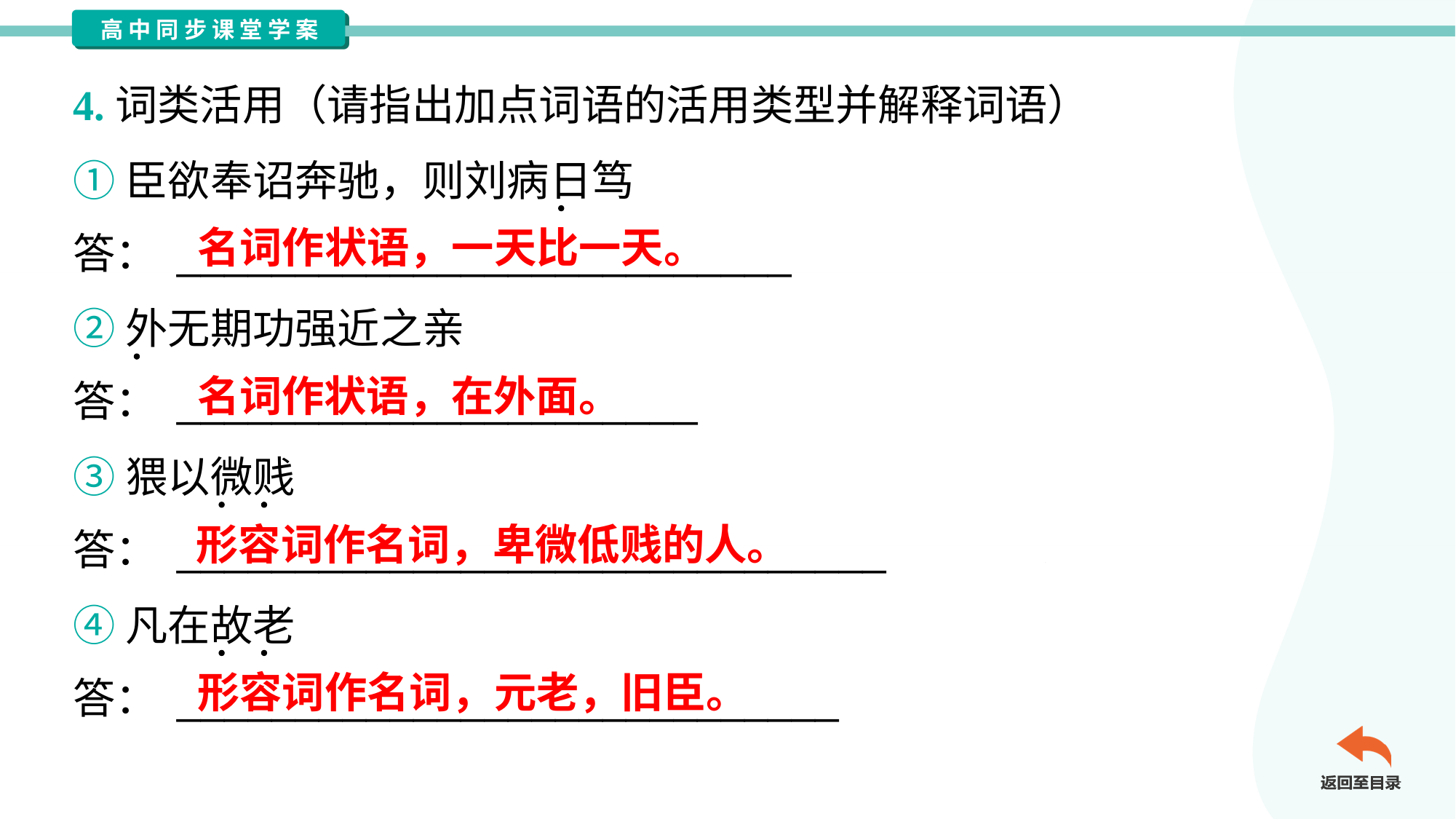

4.词类活用（请指出加点词语的活用类型并解释词语）
①臣欲奉诏奔驰，则刘病日笃
答： __________________________
名词作状语，一天比一天。

②外无期功强近之亲
答： ______________________
名词作状语，在外面。

③猥以微贱
答： ______________________________
形容词作名词，卑微低贱的人。

④凡在故老
答： ____________________________
形容词作名词，元老，旧臣。